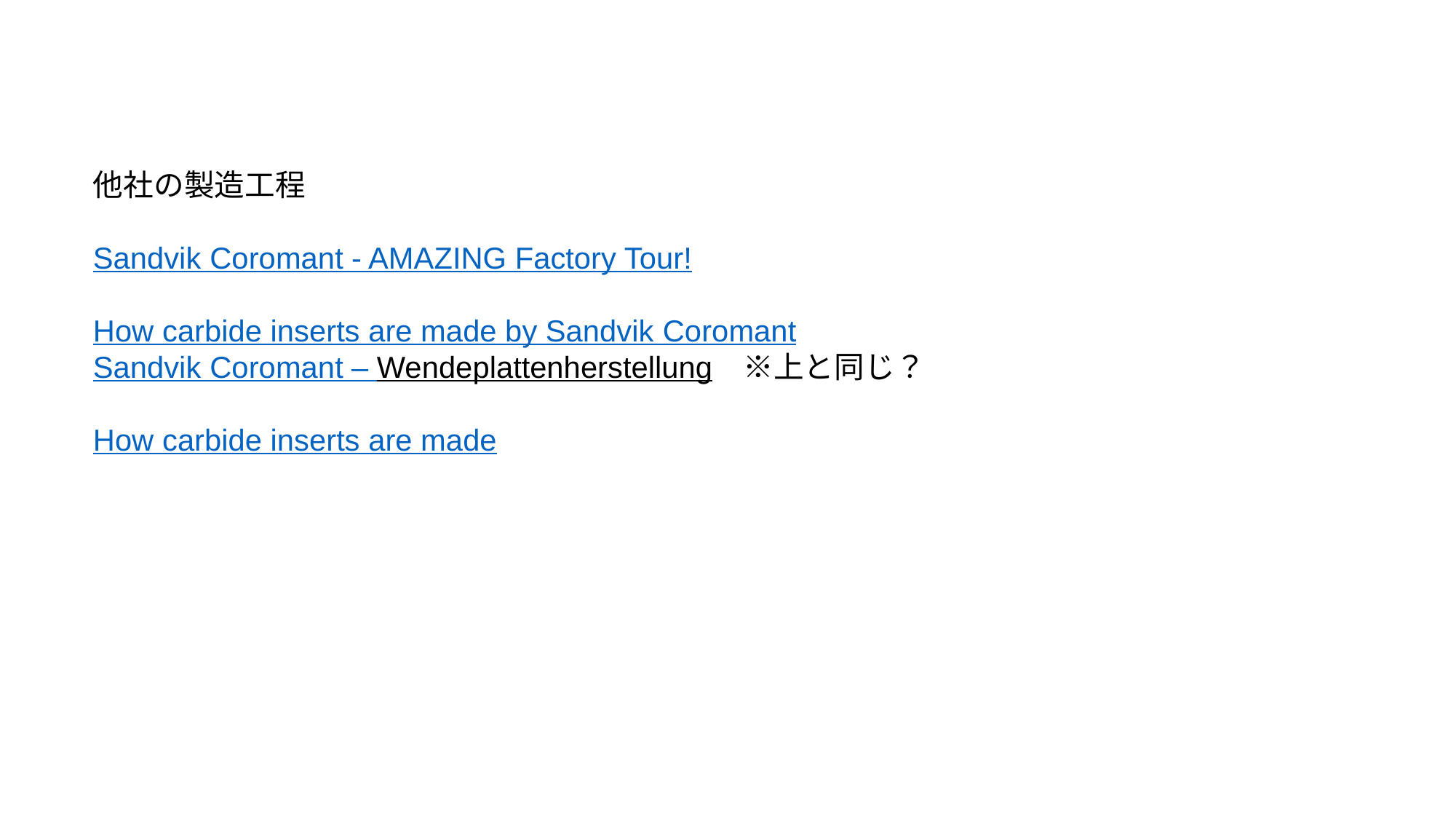

他社の製造工程

Sandvik Coromant - AMAZING Factory Tour!

How carbide inserts are made by Sandvik Coromant
Sandvik Coromant – Wendeplattenherstellung　※上と同じ？

How carbide inserts are made